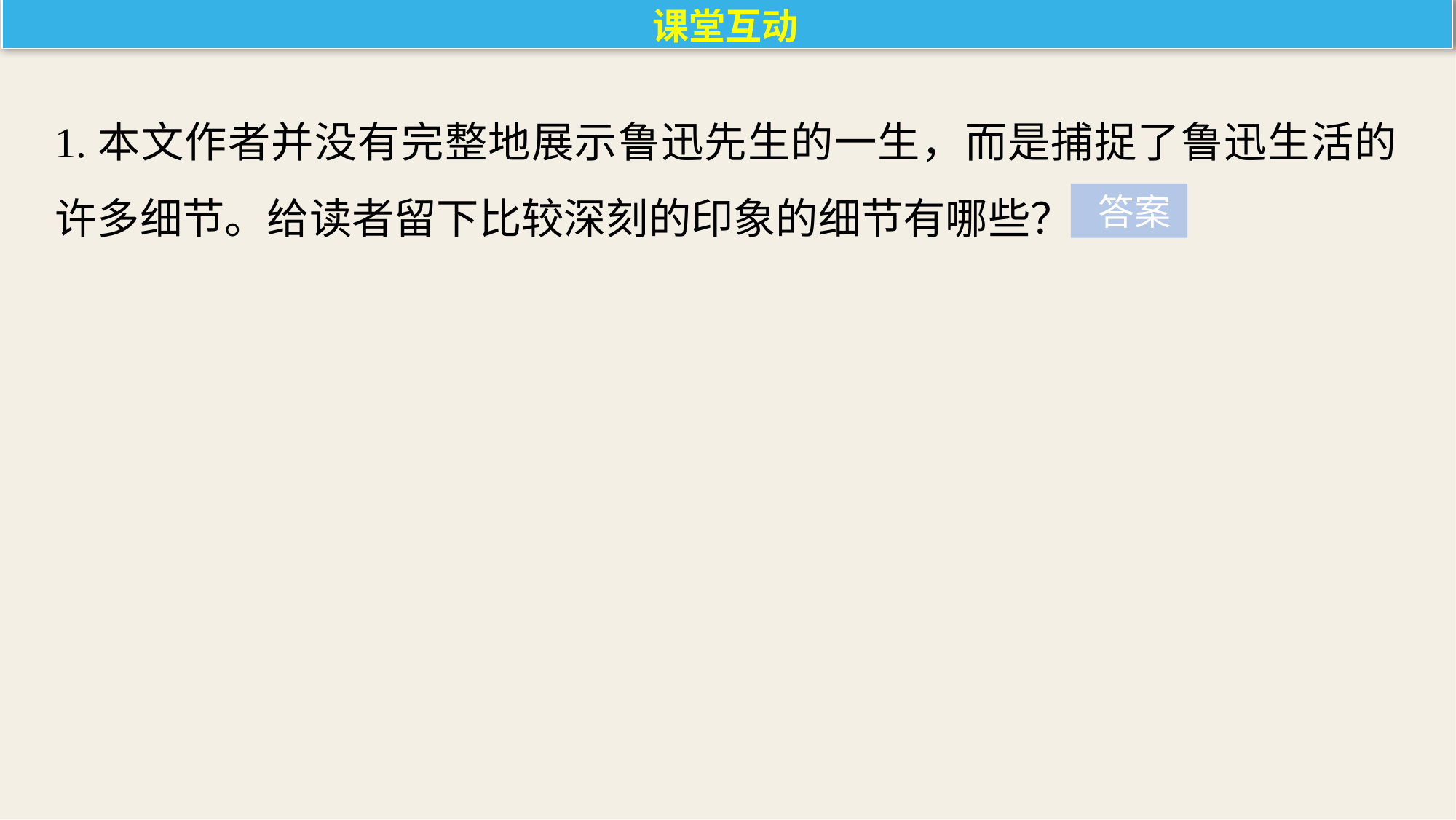

课堂互动
1.本文作者并没有完整地展示鲁迅先生的一生，而是捕捉了鲁迅生活的许多细节。给读者留下比较深刻的印象的细节有哪些？
 答案